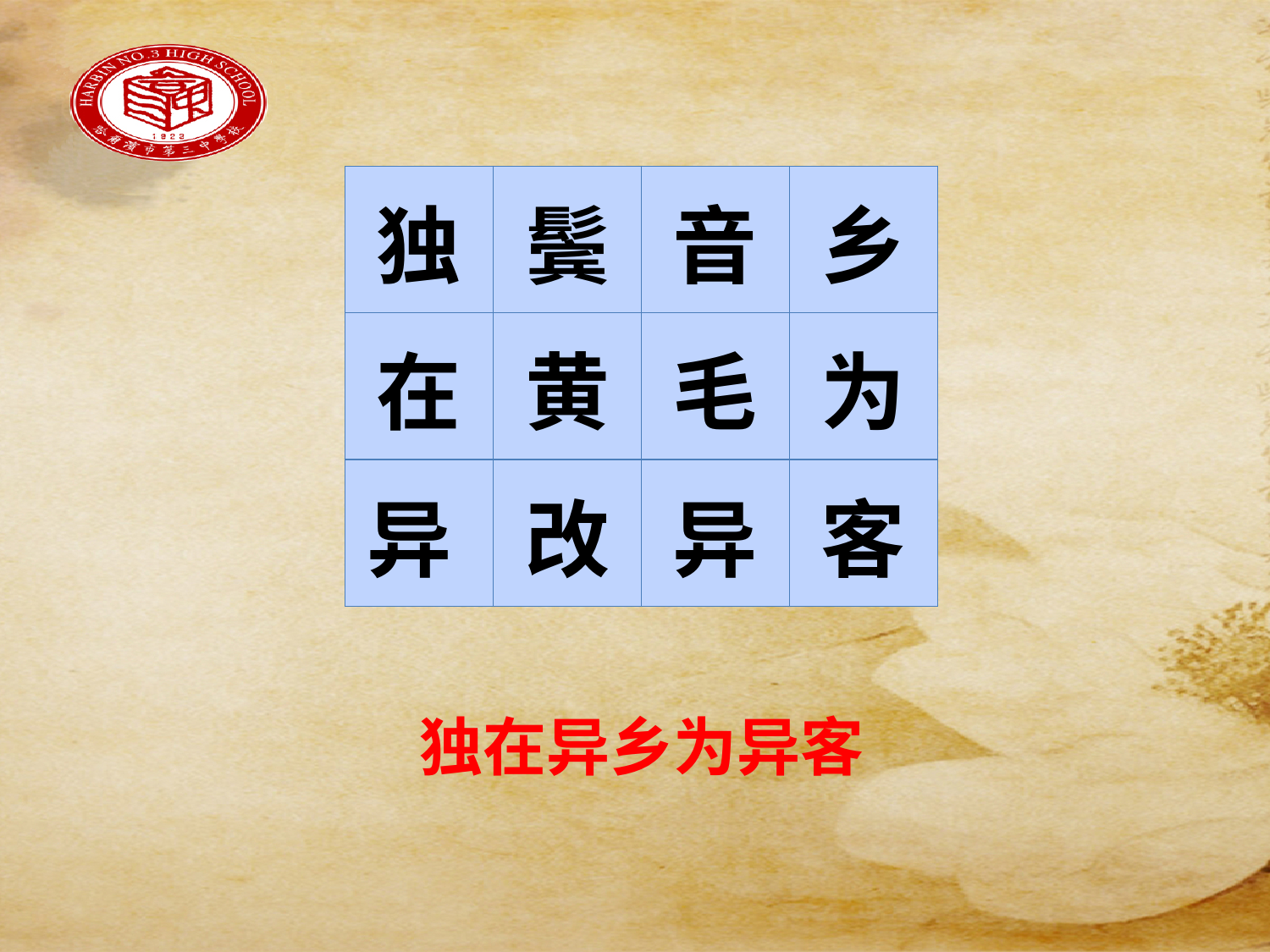

#
| 独 | 鬓 | 音 | 乡 |
| --- | --- | --- | --- |
| 在 | 黄 | 毛 | 为 |
| 异 | 改 | 异 | 客 |
独在异乡为异客